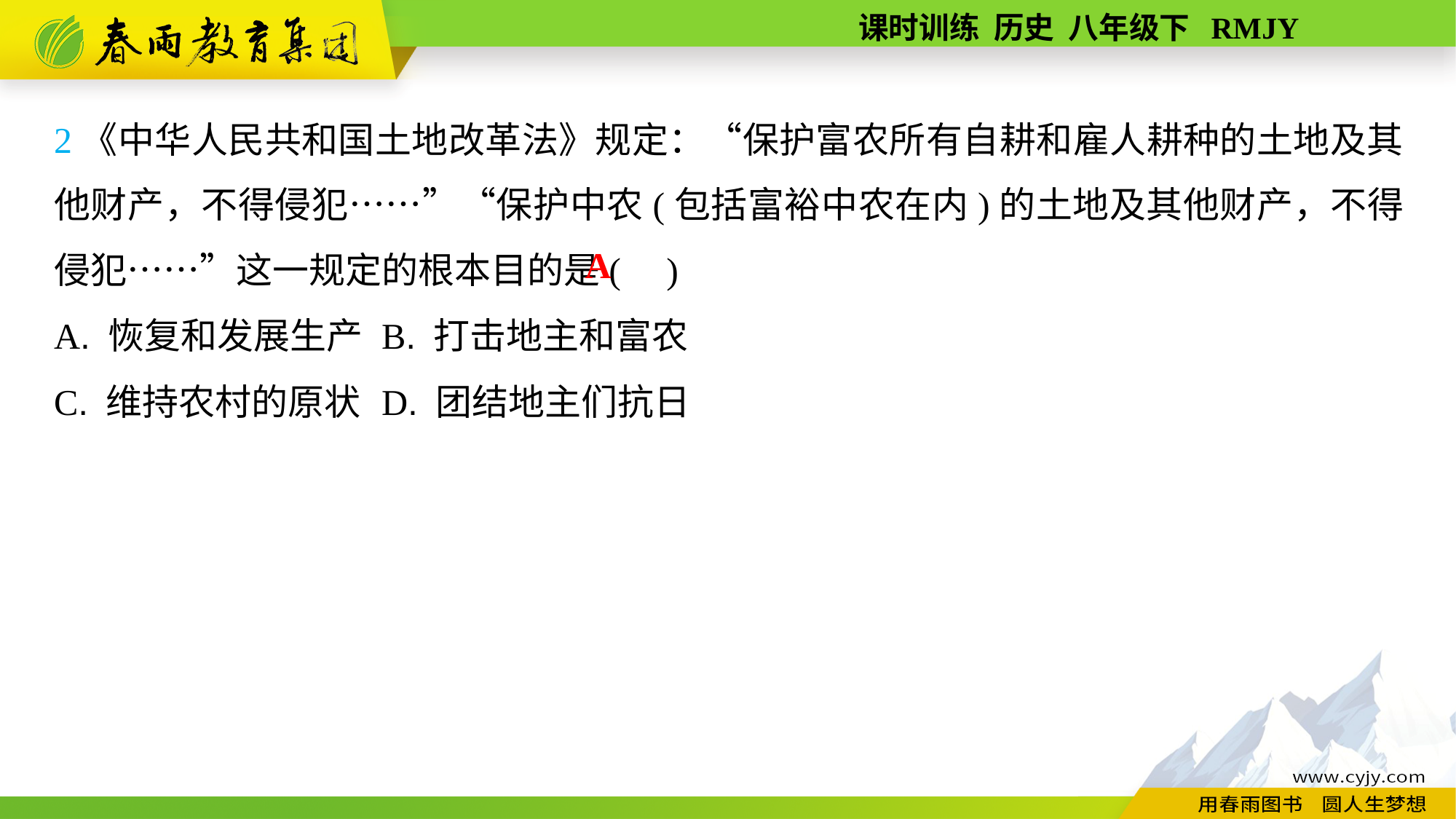

2《中华人民共和国土地改革法》规定：“保护富农所有自耕和雇人耕种的土地及其他财产，不得侵犯……”“保护中农(包括富裕中农在内)的土地及其他财产，不得侵犯……”这一规定的根本目的是(     )
A. 恢复和发展生产	B. 打击地主和富农
C. 维持农村的原状	D. 团结地主们抗日
A